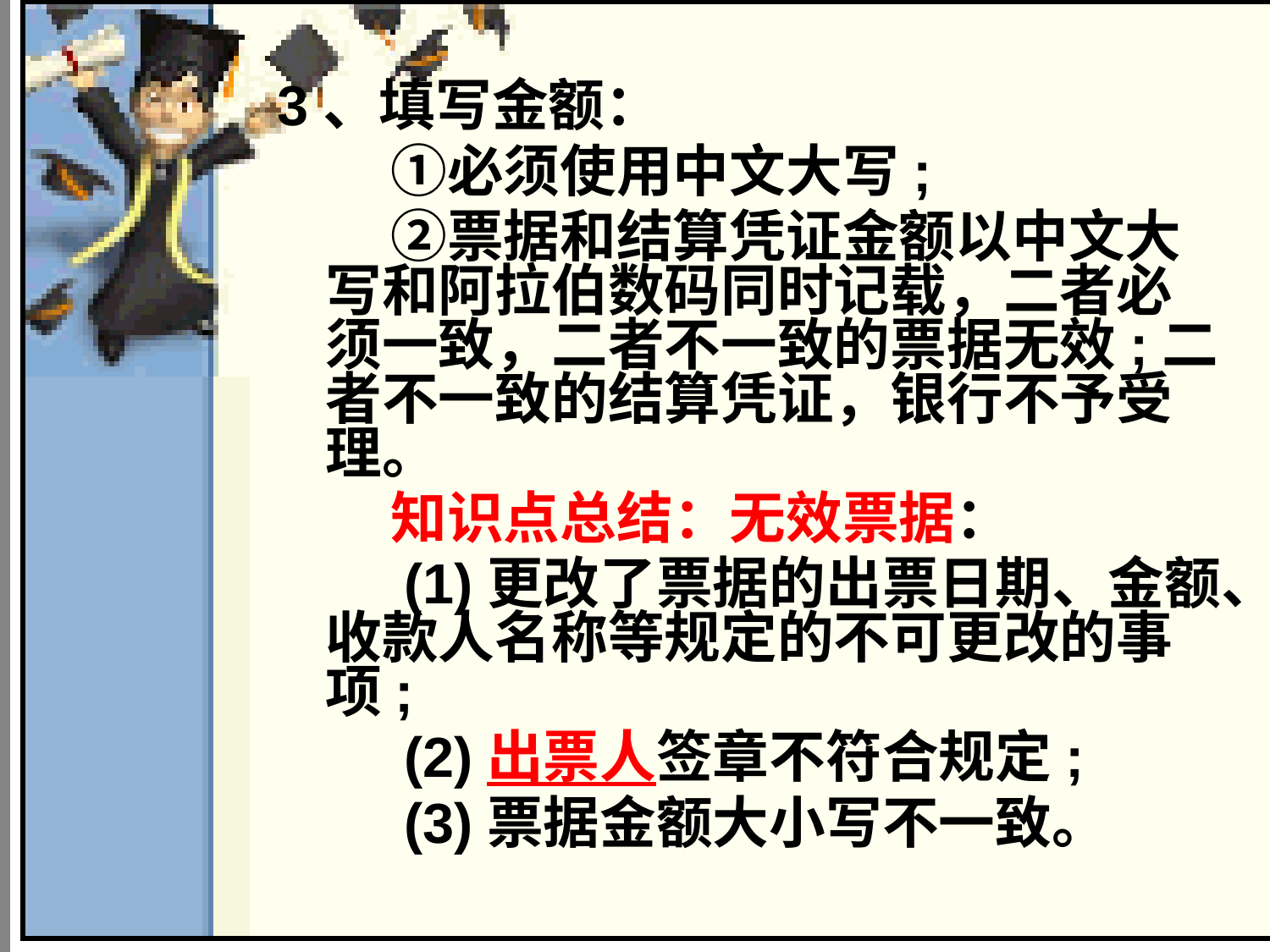

3、填写金额：
　　①必须使用中文大写;
　　②票据和结算凭证金额以中文大写和阿拉伯数码同时记载，二者必须一致，二者不一致的票据无效;二者不一致的结算凭证，银行不予受理。
　　知识点总结：无效票据：
　　(1)更改了票据的出票日期、金额、收款人名称等规定的不可更改的事项;
　　(2)出票人签章不符合规定;
　　(3)票据金额大小写不一致。